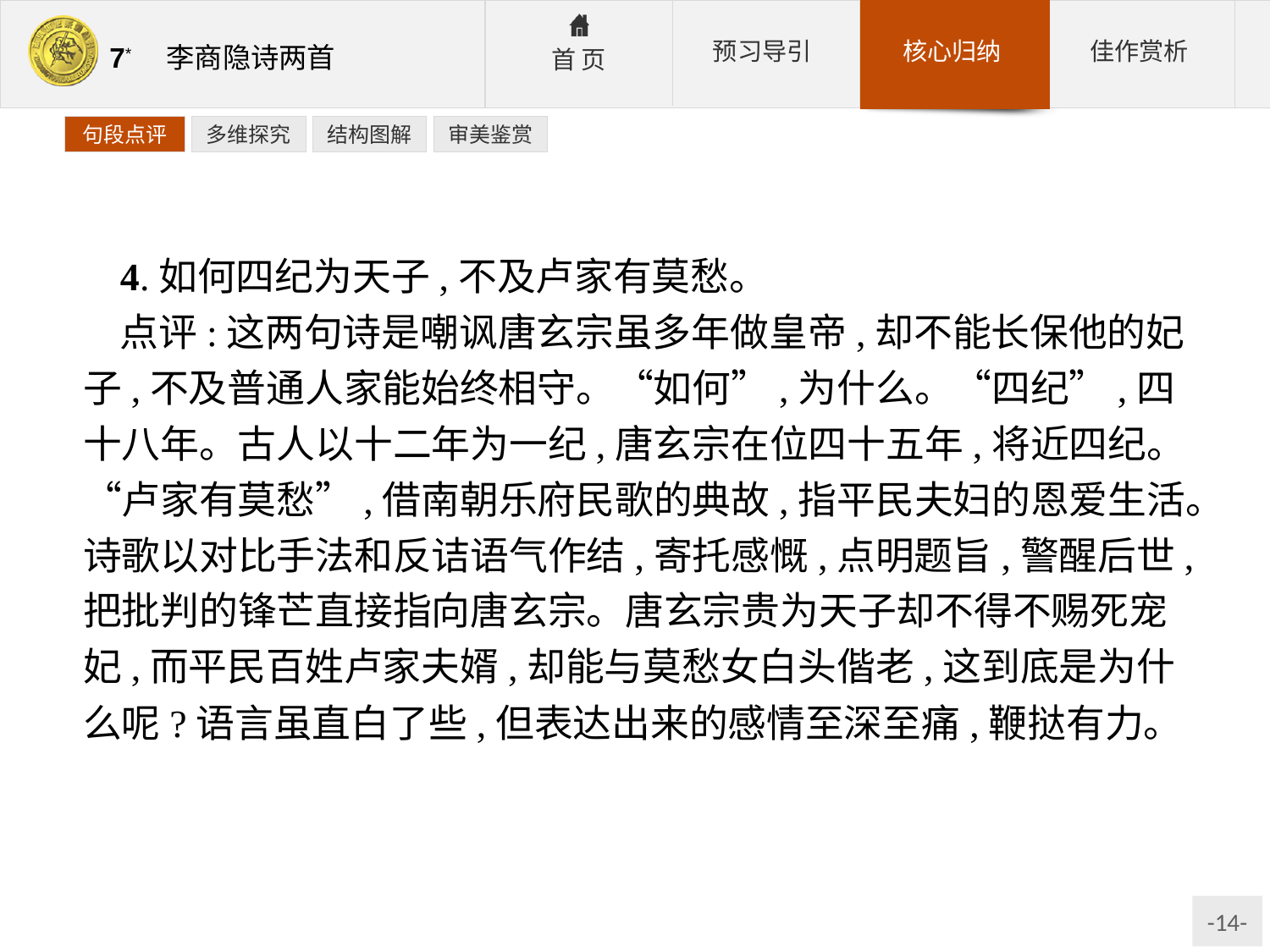

句段点评
多维探究
结构图解
审美鉴赏
4.如何四纪为天子,不及卢家有莫愁。
点评:这两句诗是嘲讽唐玄宗虽多年做皇帝,却不能长保他的妃子,不及普通人家能始终相守。“如何”,为什么。“四纪”,四十八年。古人以十二年为一纪,唐玄宗在位四十五年,将近四纪。“卢家有莫愁”,借南朝乐府民歌的典故,指平民夫妇的恩爱生活。诗歌以对比手法和反诘语气作结,寄托感慨,点明题旨,警醒后世,把批判的锋芒直接指向唐玄宗。唐玄宗贵为天子却不得不赐死宠妃,而平民百姓卢家夫婿,却能与莫愁女白头偕老,这到底是为什么呢?语言虽直白了些,但表达出来的感情至深至痛,鞭挞有力。